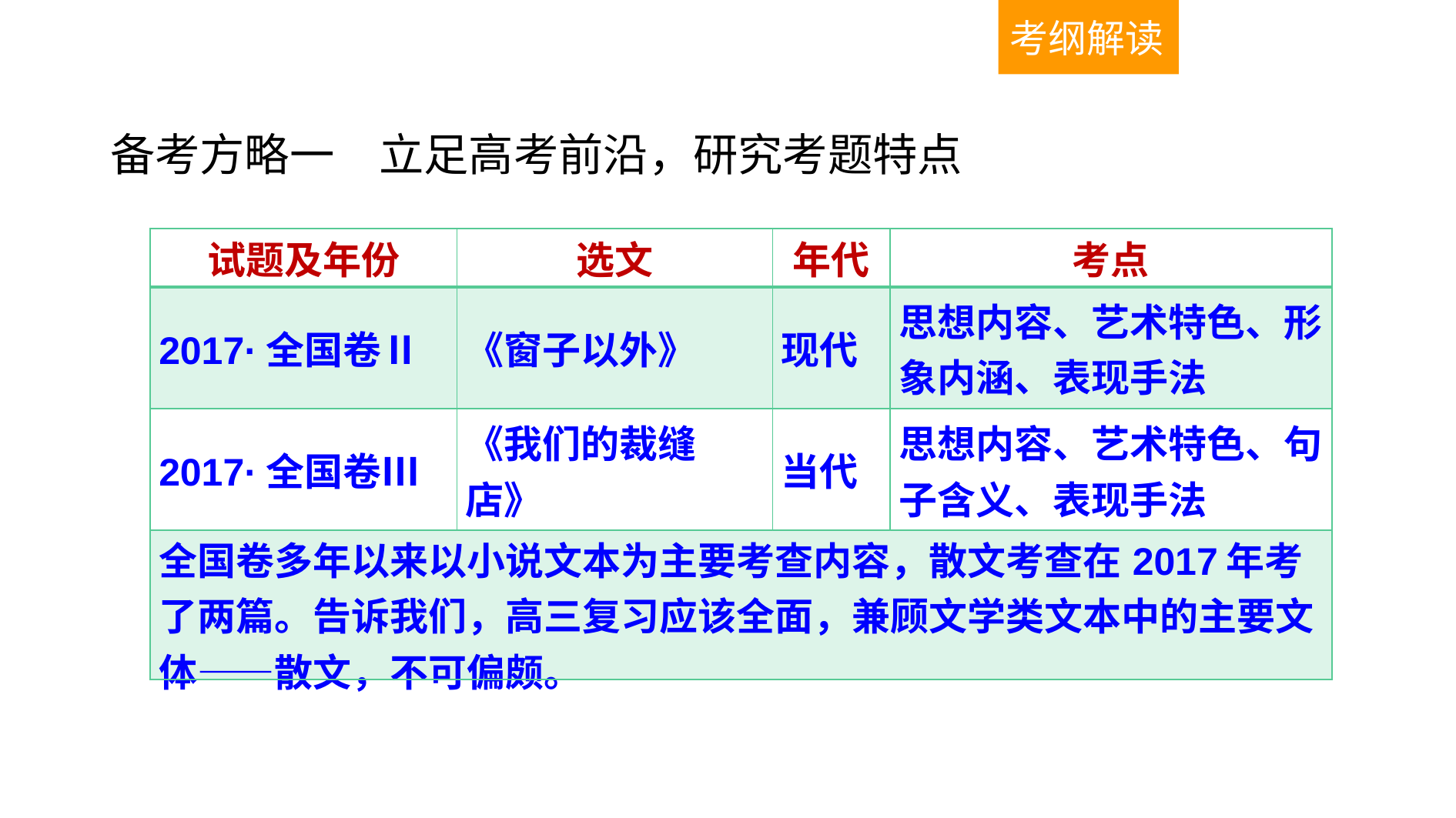

考纲解读
备考方略一　立足高考前沿，研究考题特点

| 试题及年份 | 选文 | 年代 | 考点 |
| --- | --- | --- | --- |
| 2017·全国卷Ⅱ | 《窗子以外》 | 现代 | 思想内容、艺术特色、形象内涵、表现手法 |
| 2017·全国卷Ⅲ | 《我们的裁缝店》 | 当代 | 思想内容、艺术特色、句子含义、表现手法 |
| 全国卷多年以来以小说文本为主要考查内容，散文考查在2017年考了两篇。告诉我们，高三复习应该全面，兼顾文学类文本中的主要文体——散文，不可偏颇。 |  |  |  |